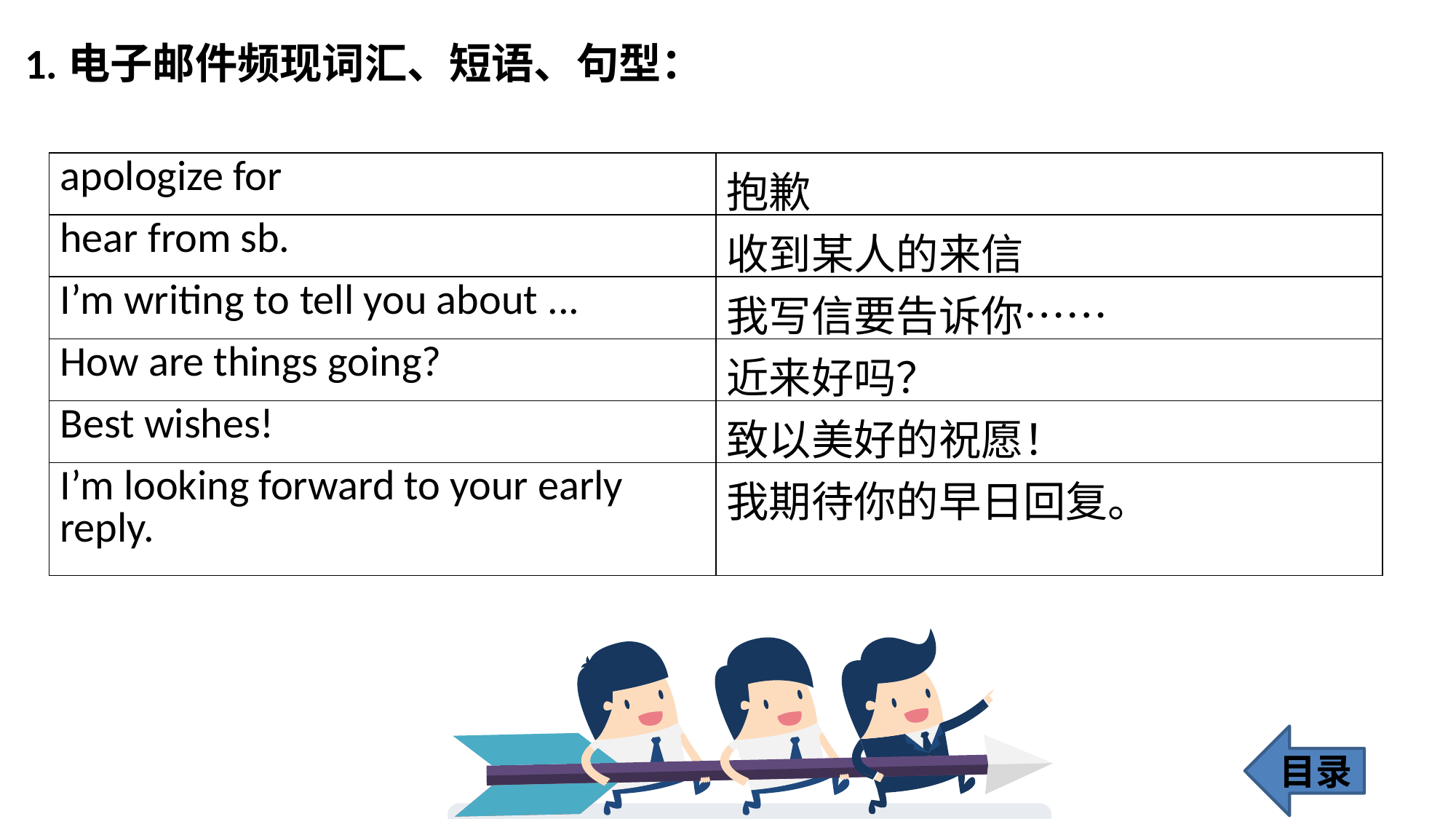

1.电子邮件频现词汇、短语、句型：
| apologize for | 抱歉 |
| --- | --- |
| hear from sb. | 收到某人的来信 |
| I’m writing to tell you about ... | 我写信要告诉你…… |
| How are things going? | 近来好吗？ |
| Best wishes! | 致以美好的祝愿！ |
| I’m looking forward to your early reply. | 我期待你的早日回复。 |

目录
111